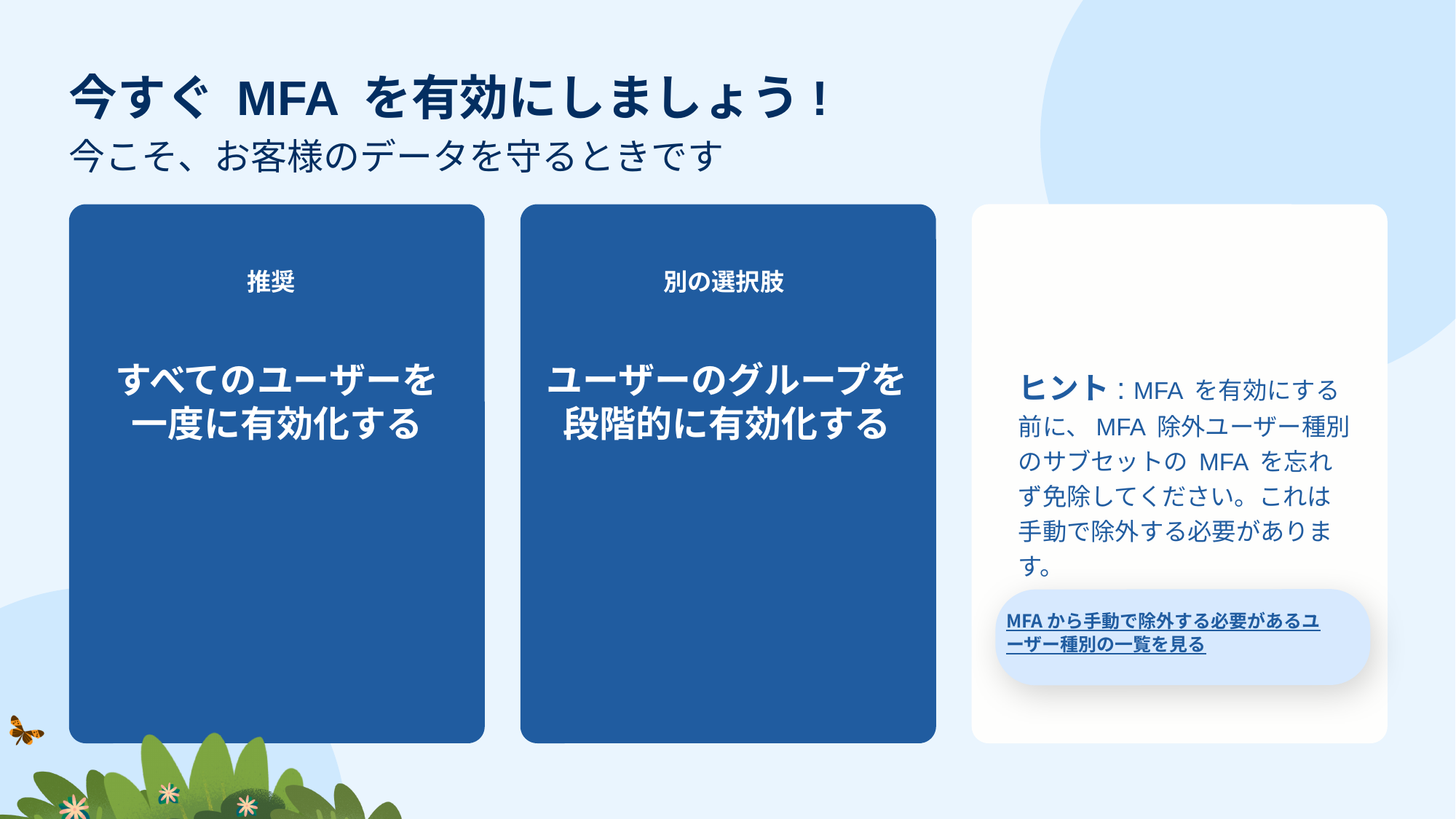

# 今すぐ MFA を有効にしましょう!
今こそ、お客様のデータを守るときです
推奨

すべてのユーザーを一度に有効化する
別の選択肢

ユーザーのグループを段階的に有効化する
ヒント: MFA を有効にする前に、MFA 除外ユーザー種別のサブセットの MFA を忘れず免除してください。これは手動で除外する必要があります。

MFA から手動で除外する必要があるユーザー種別の一覧を見る